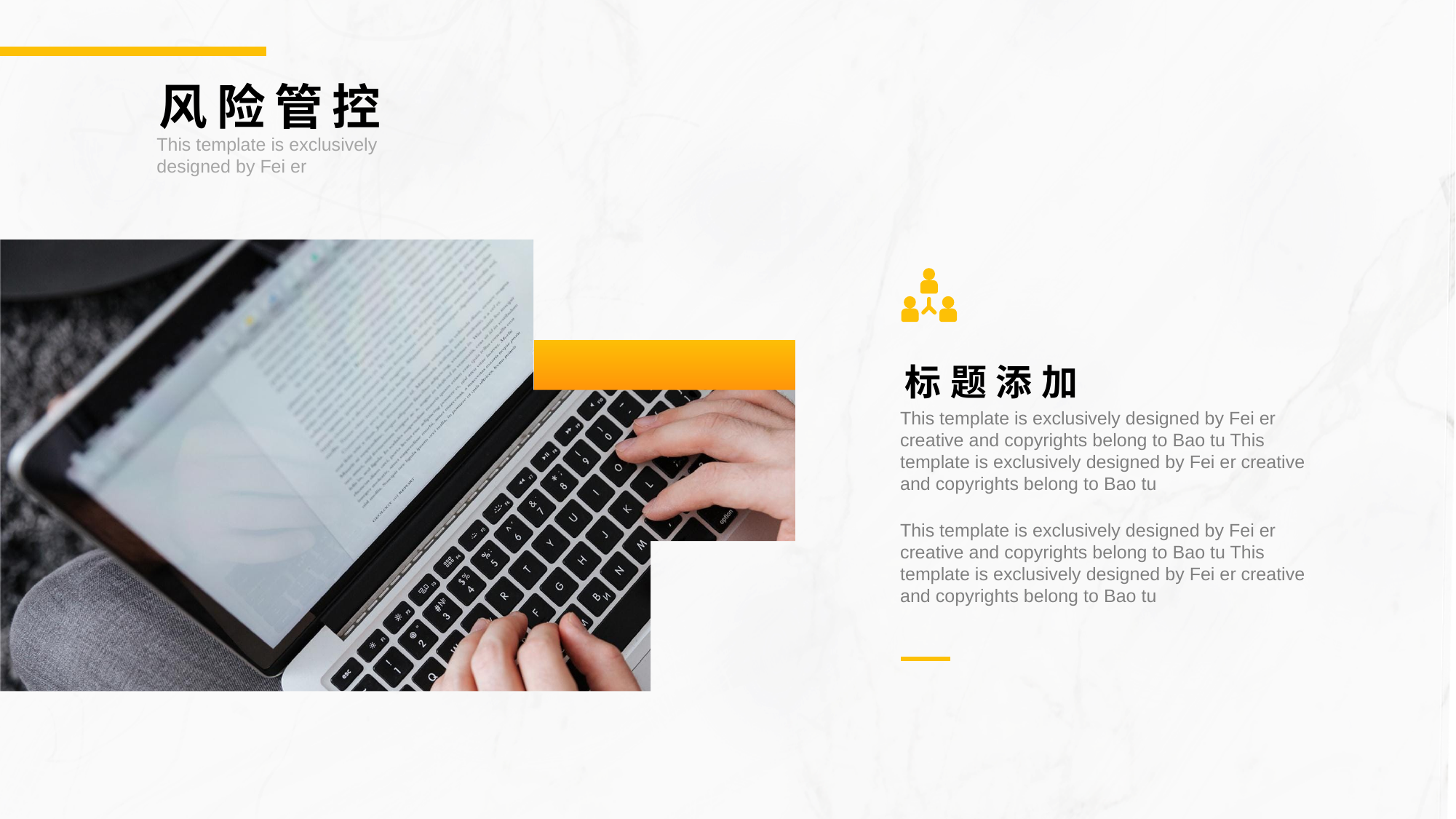

风险管控
This template is exclusively designed by Fei er

标题添加
This template is exclusively designed by Fei er creative and copyrights belong to Bao tu This template is exclusively designed by Fei er creative and copyrights belong to Bao tu
This template is exclusively designed by Fei er creative and copyrights belong to Bao tu This template is exclusively designed by Fei er creative and copyrights belong to Bao tu